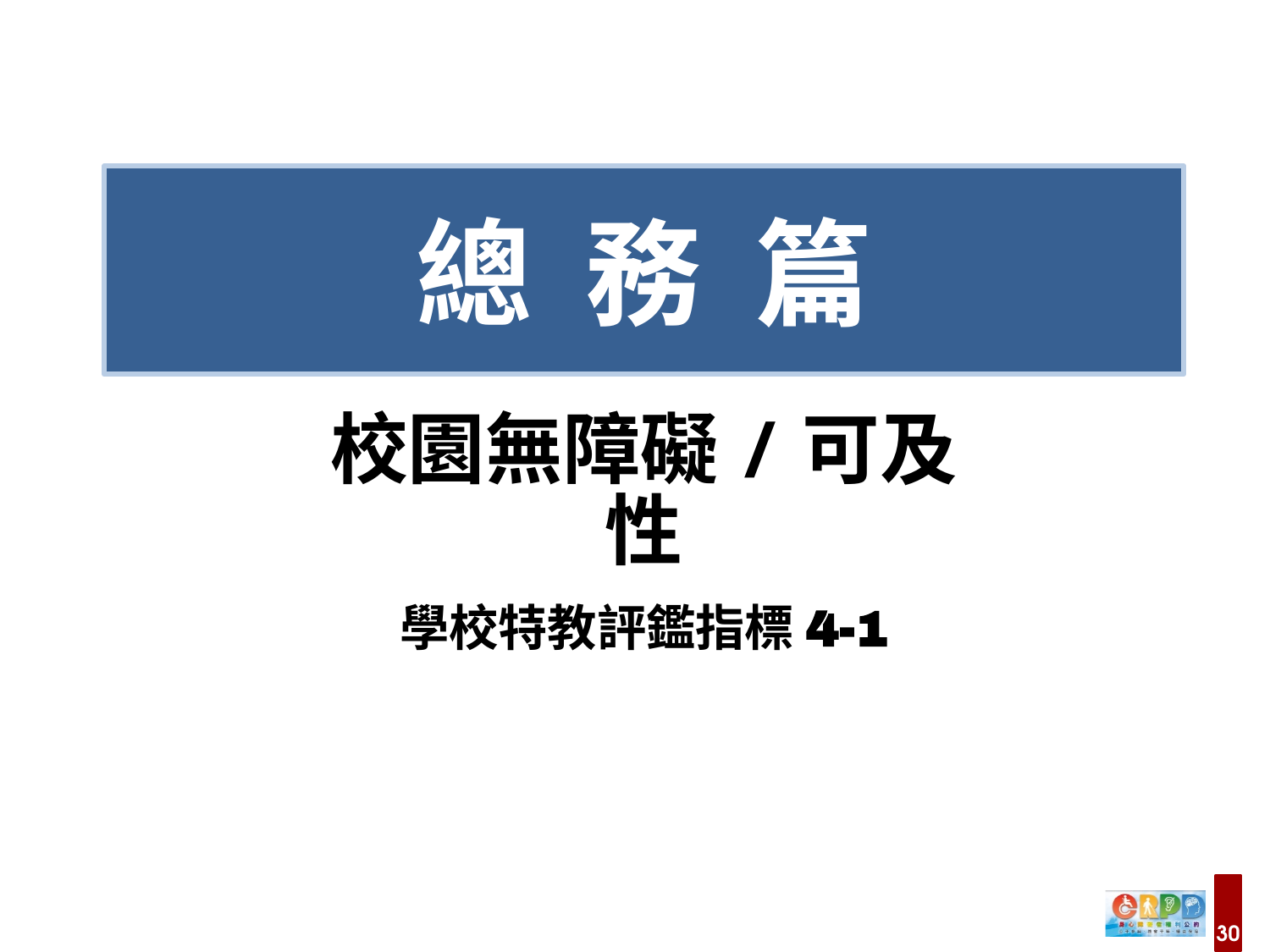

總  務  篇
# 校園無障礙/可及性 學校特教評鑑指標4-1
30